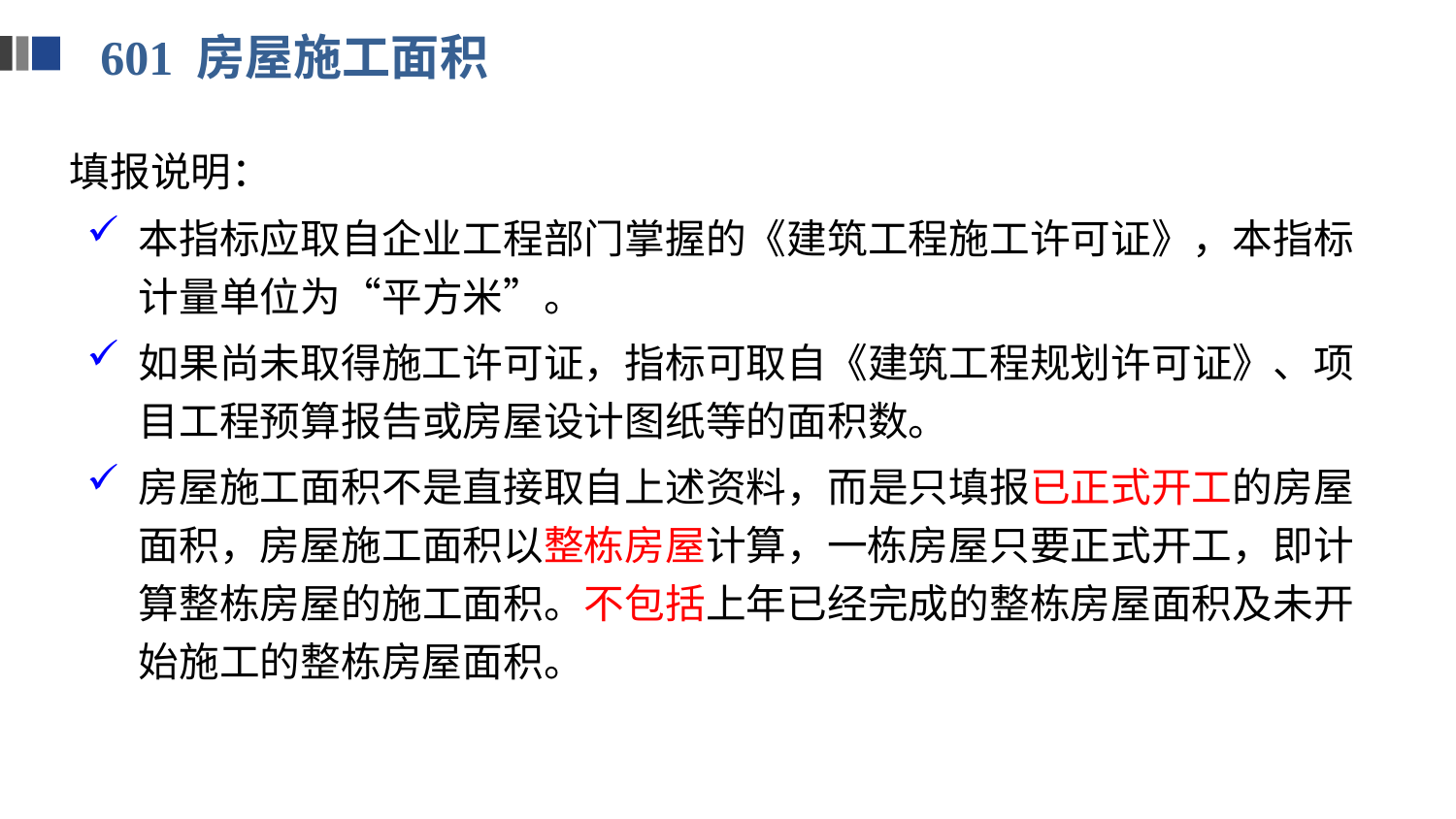

601 房屋施工面积

填报说明：
本指标应取自企业工程部门掌握的《建筑工程施工许可证》，本指标计量单位为“平方米”。
如果尚未取得施工许可证，指标可取自《建筑工程规划许可证》、项目工程预算报告或房屋设计图纸等的面积数。
房屋施工面积不是直接取自上述资料，而是只填报已正式开工的房屋面积，房屋施工面积以整栋房屋计算，一栋房屋只要正式开工，即计算整栋房屋的施工面积。不包括上年已经完成的整栋房屋面积及未开始施工的整栋房屋面积。